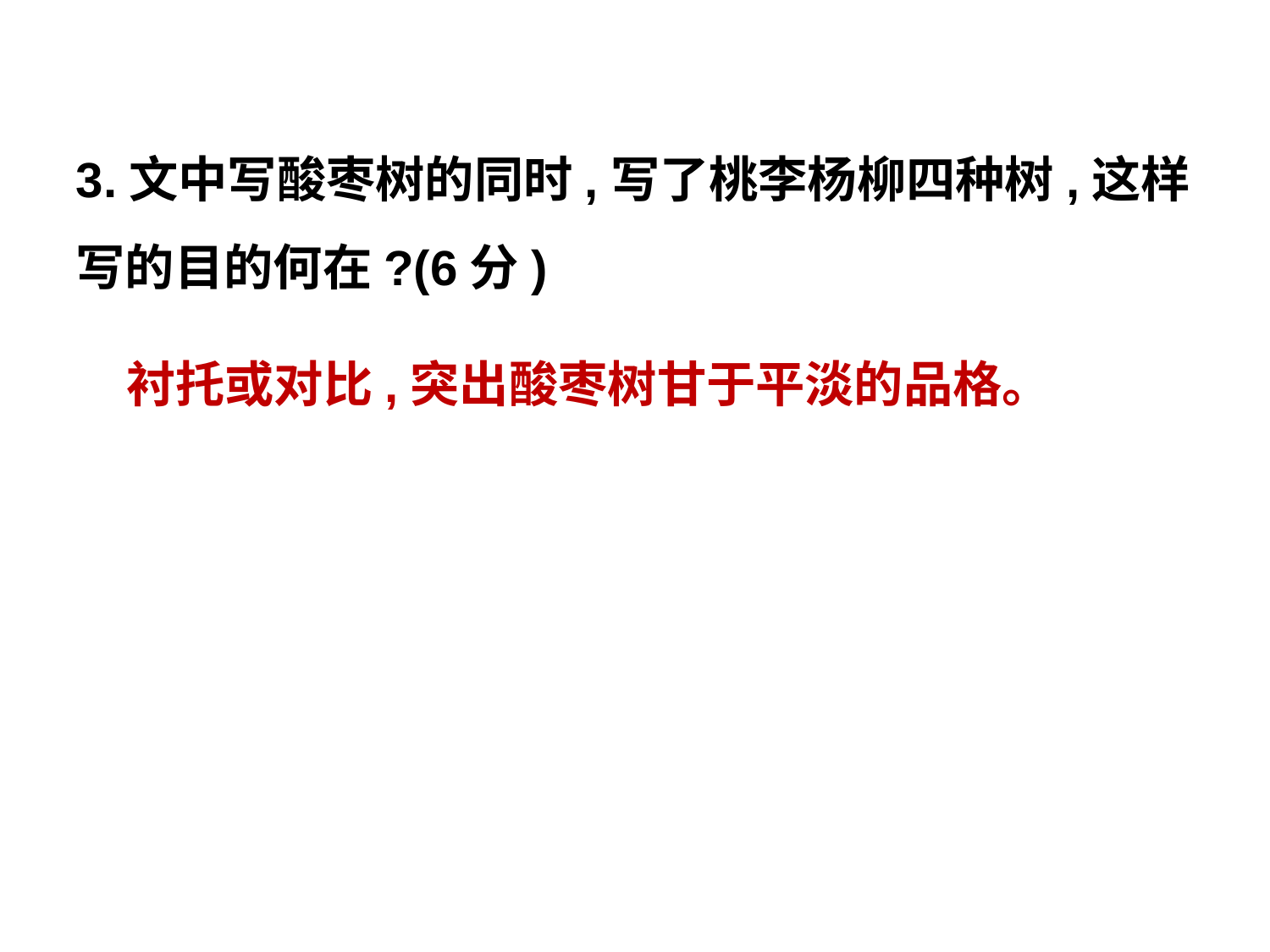

3.文中写酸枣树的同时,写了桃李杨柳四种树,这样
写的目的何在?(6分)
衬托或对比,突出酸枣树甘于平淡的品格。